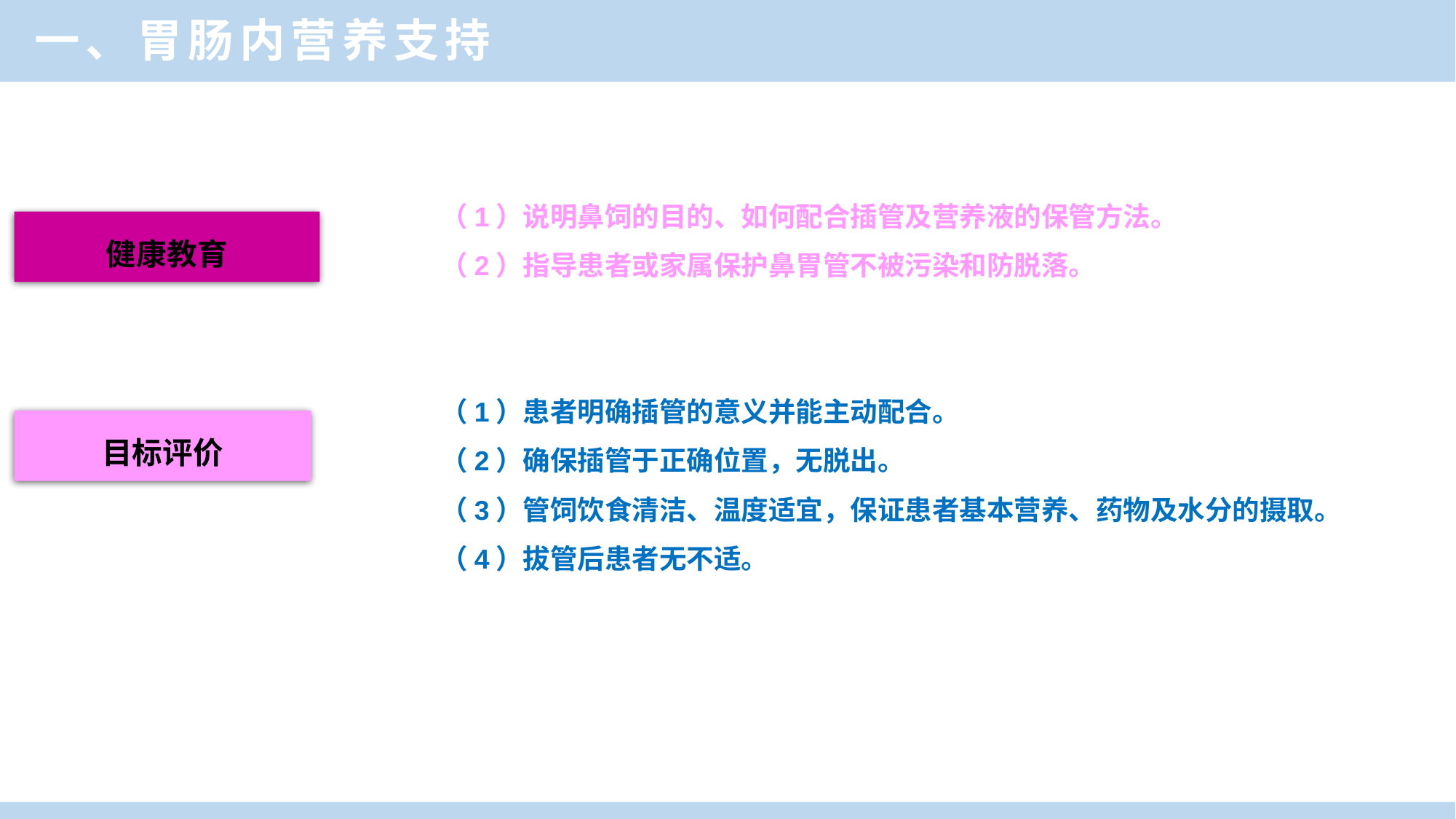

一、胃肠内营养支持
（1）说明鼻饲的目的、如何配合插管及营养液的保管方法。
（2）指导患者或家属保护鼻胃管不被污染和防脱落。
健康教育
（1）患者明确插管的意义并能主动配合。
（2）确保插管于正确位置，无脱出。
（3）管饲饮食清洁、温度适宜，保证患者基本营养、药物及水分的摄取。
（4）拔管后患者无不适。
目标评价